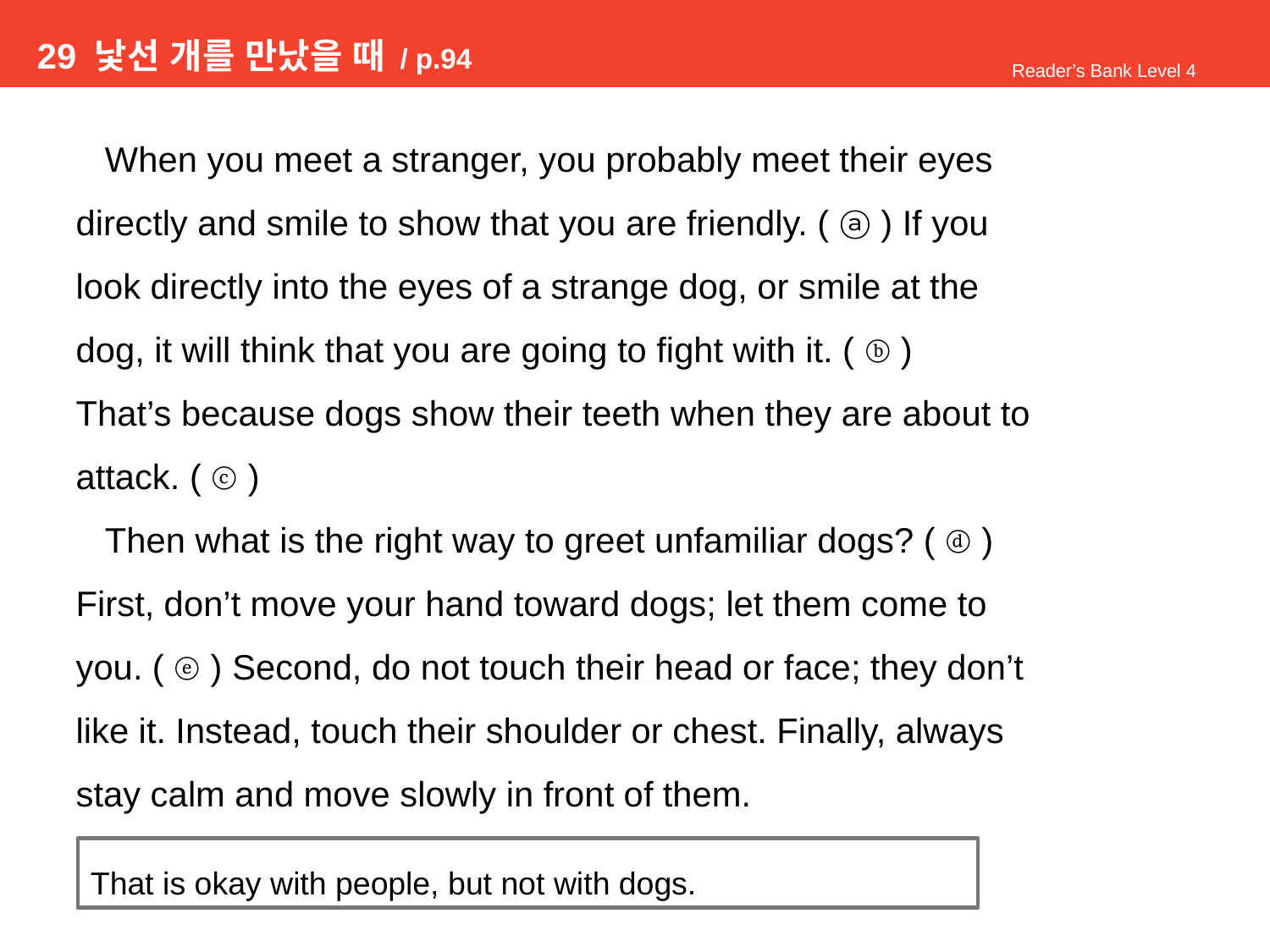

# 29 낯선 개를 만났을 때 / p.94
Reader’s Bank Level 4

   When you meet a stranger, you probably meet their eyes
directly and smile to show that you are friendly. ( ⓐ ) If you
look directly into the eyes of a strange dog, or smile at the
dog, it will think that you are going to fight with it. ( ⓑ )
That’s because dogs show their teeth when they are about to
attack. ( ⓒ )
   Then what is the right way to greet unfamiliar dogs? ( ⓓ )
First, don’t move your hand toward dogs; let them come to
you. ( ⓔ ) Second, do not touch their head or face; they don’t
like it. Instead, touch their shoulder or chest. Finally, always
stay calm and move slowly in front of them.
That is okay with people, but not with dogs.